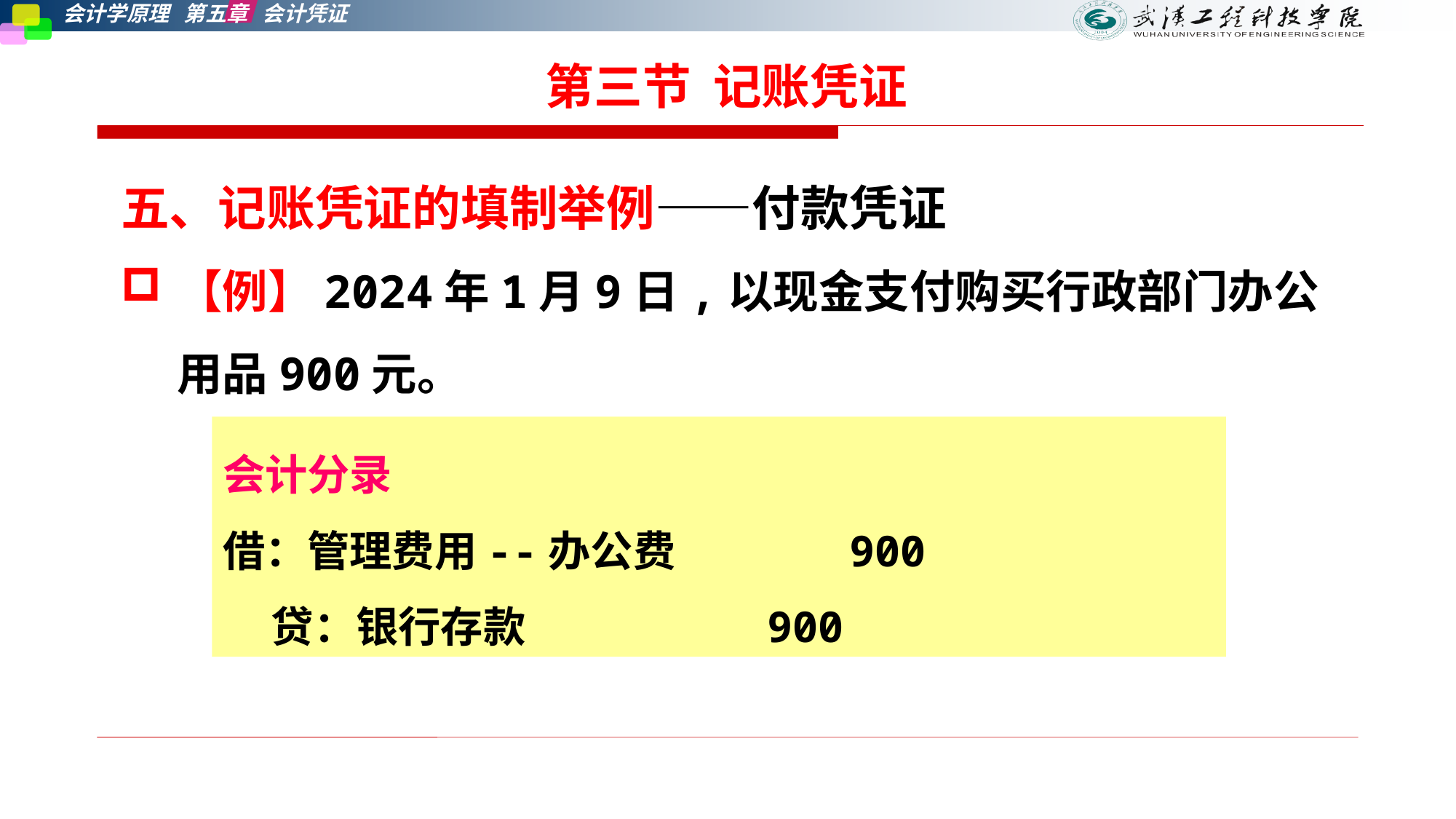

# 第三节  记账凭证
五、记账凭证的填制举例——付款凭证
【例】2024年1月9日,以现金支付购买行政部门办公用品900元。
会计分录
借：管理费用--办公费                 900
    贷：银行存款                        900